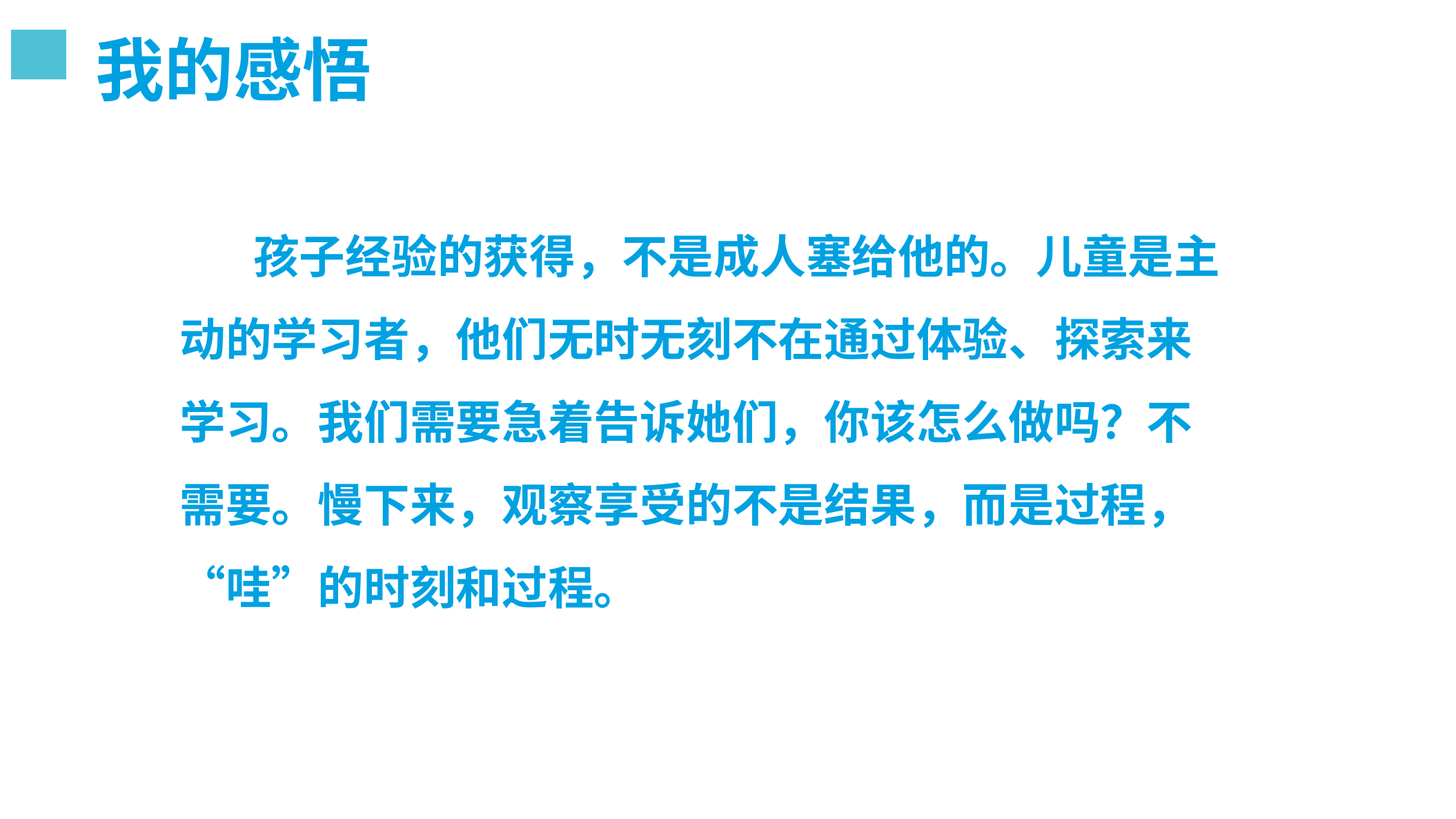

我的感悟

       孩子经验的获得，不是成人塞给他的。儿童是主动的学习者，他们无时无刻不在通过体验、探索来学习。我们需要急着告诉她们，你该怎么做吗？不需要。慢下来，观察享受的不是结果，而是过程，“哇”的时刻和过程。